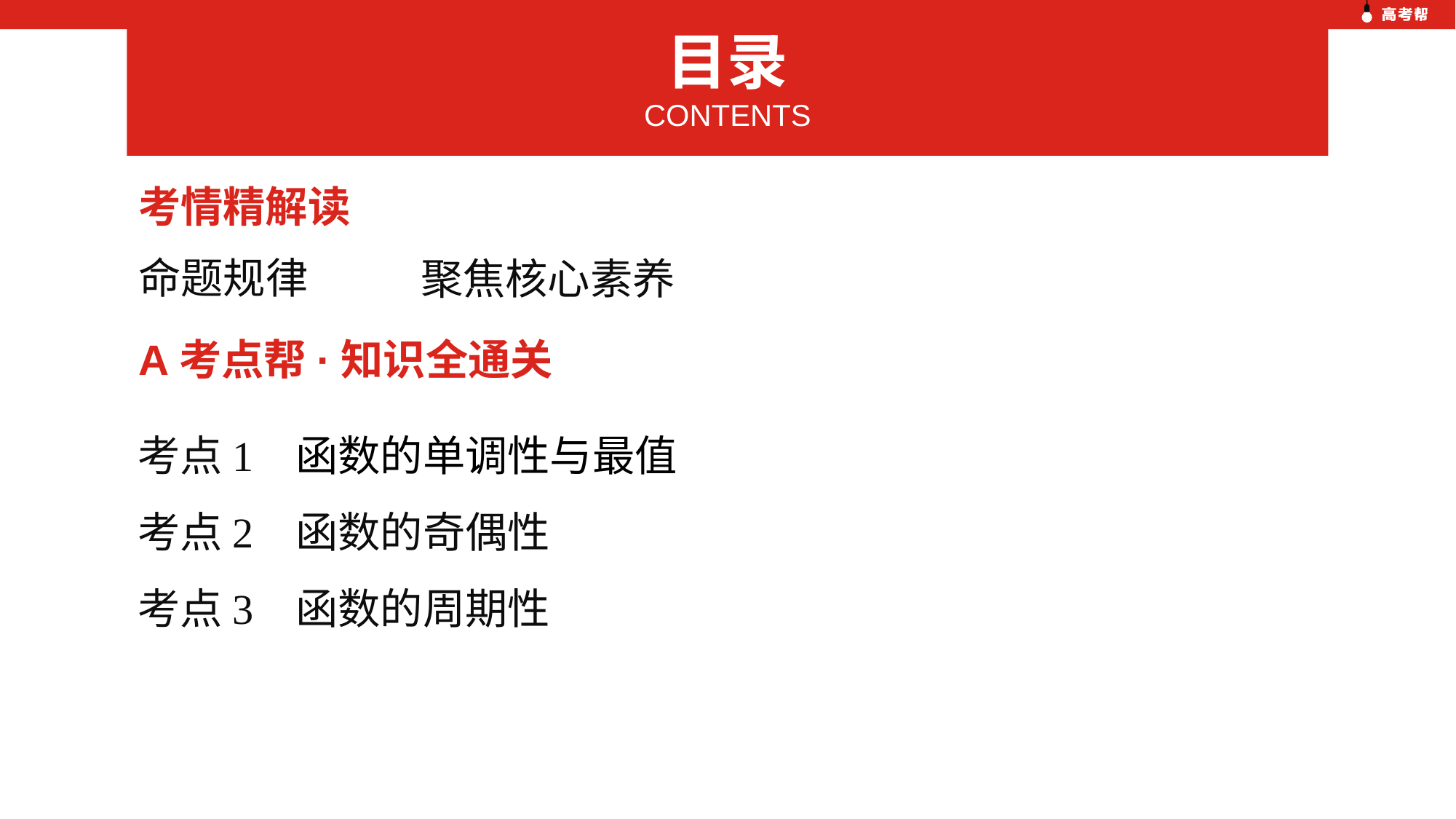

目录
CONTENTS
考情精解读
命题规律
聚焦核心素养
A考点帮·知识全通关
考点1   函数的单调性与最值
考点2   函数的奇偶性
考点3   函数的周期性